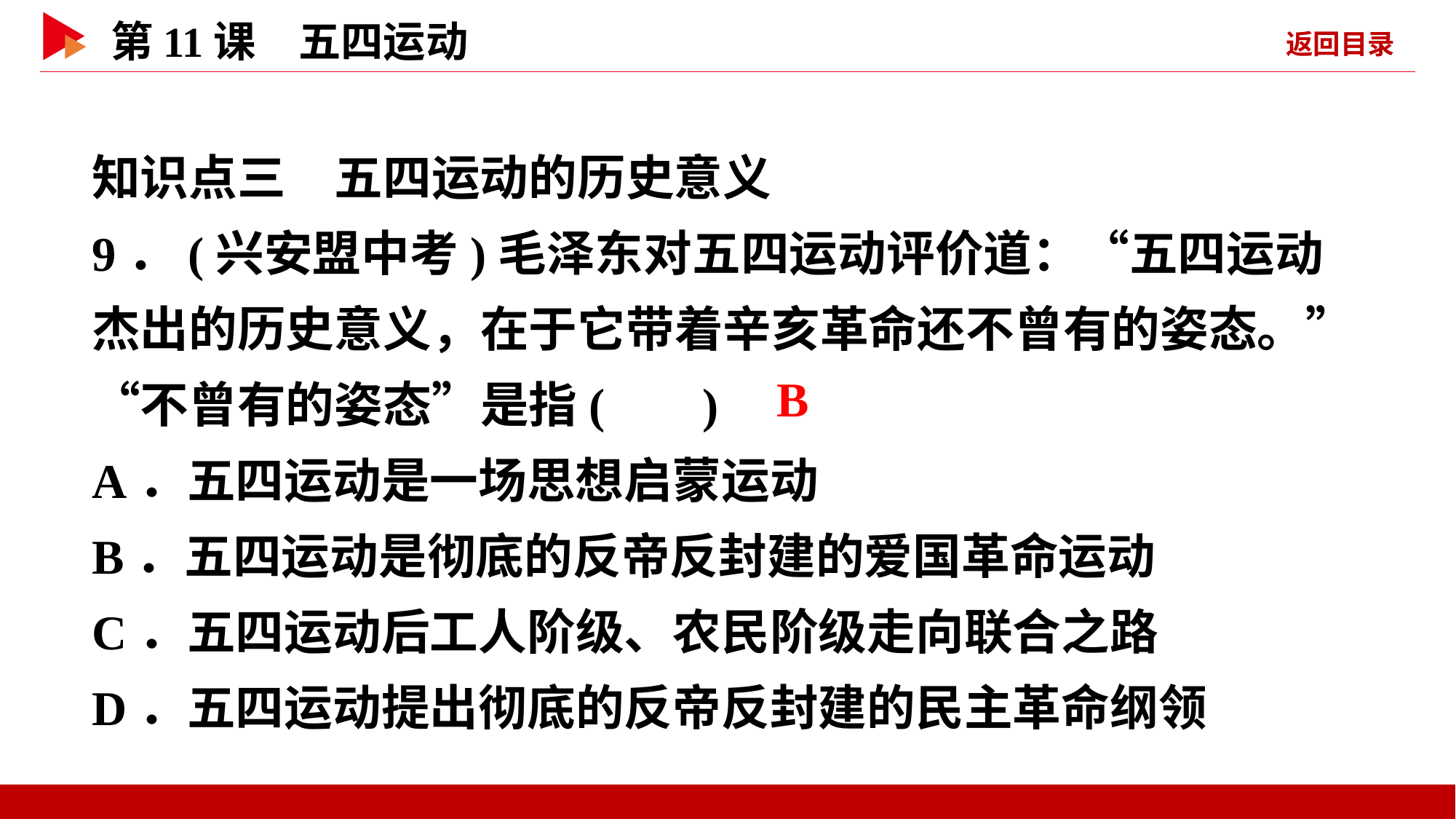

知识点三　五四运动的历史意义
9．(兴安盟中考)毛泽东对五四运动评价道：“五四运动杰出的历史意义，在于它带着辛亥革命还不曾有的姿态。”“不曾有的姿态”是指(        )
A．五四运动是一场思想启蒙运动
B．五四运动是彻底的反帝反封建的爱国革命运动
C．五四运动后工人阶级、农民阶级走向联合之路
D．五四运动提出彻底的反帝反封建的民主革命纲领
   B